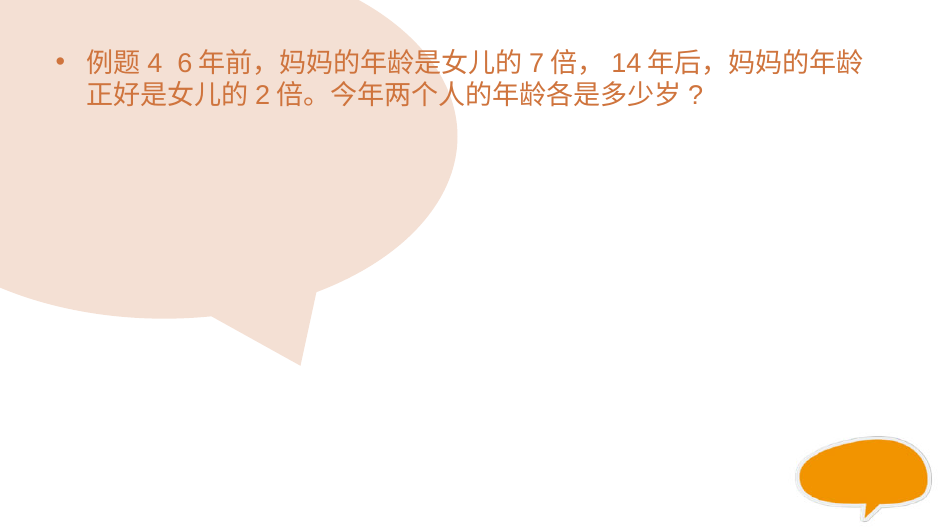

#
例题4  6年前，妈妈的年龄是女儿的7倍，14年后，妈妈的年龄正好是女儿的2倍。今年两个人的年龄各是多少岁?